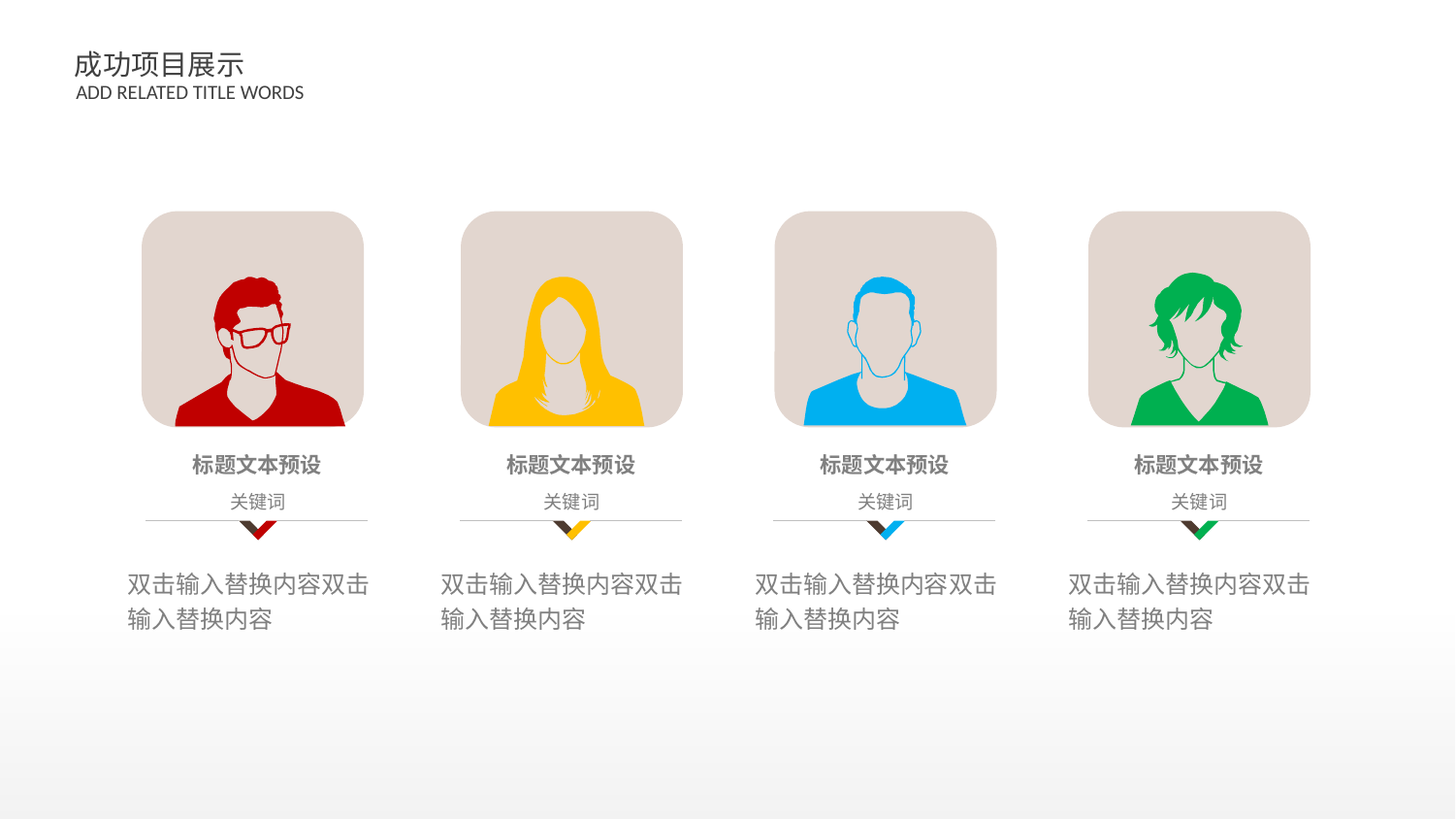

标题文本预设
标题文本预设
标题文本预设
标题文本预设
关键词
关键词
关键词
关键词

双击输入替换内容双击输入替换内容
双击输入替换内容双击输入替换内容
双击输入替换内容双击输入替换内容
双击输入替换内容双击输入替换内容